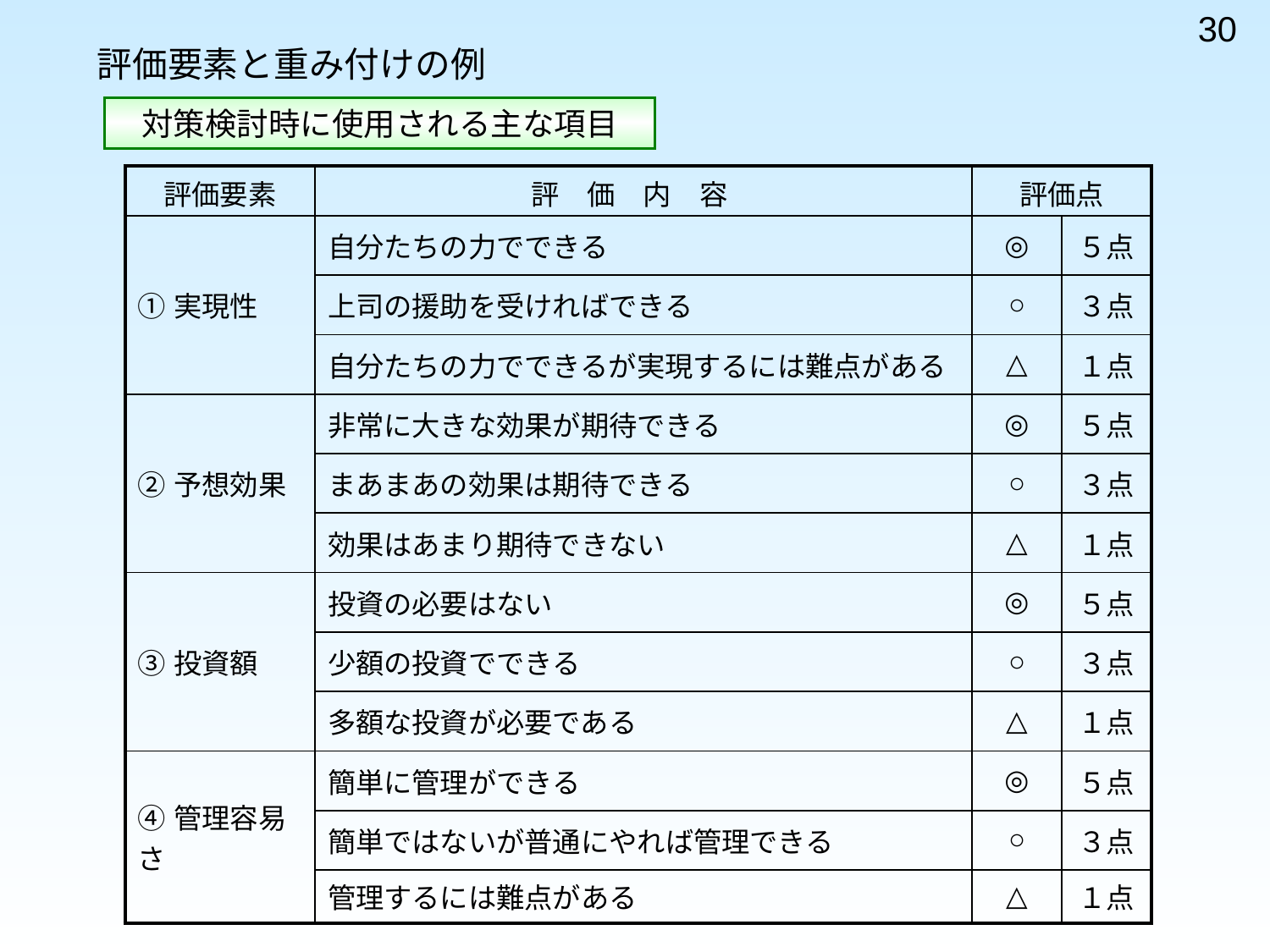

30
評価要素と重み付けの例
対策検討時に使用される主な項目
| 評価要素 | 評　価　内　容 | 評価点 |  |
| --- | --- | --- | --- |
| ①実現性 | 自分たちの力でできる | ◎ | ５点 |
|  | 上司の援助を受ければできる | ○ | ３点 |
|  | 自分たちの力でできるが実現するには難点がある | △ | １点 |
| ②予想効果 | 非常に大きな効果が期待できる | ◎ | ５点 |
|  | まあまあの効果は期待できる | ○ | ３点 |
|  | 効果はあまり期待できない | △ | １点 |
| ③投資額 | 投資の必要はない | ◎ | ５点 |
|  | 少額の投資でできる | ○ | ３点 |
|  | 多額な投資が必要である | △ | １点 |
| ④管理容易さ | 簡単に管理ができる | ◎ | ５点 |
|  | 簡単ではないが普通にやれば管理できる | ○ | ３点 |
|  | 管理するには難点がある | △ | １点 |